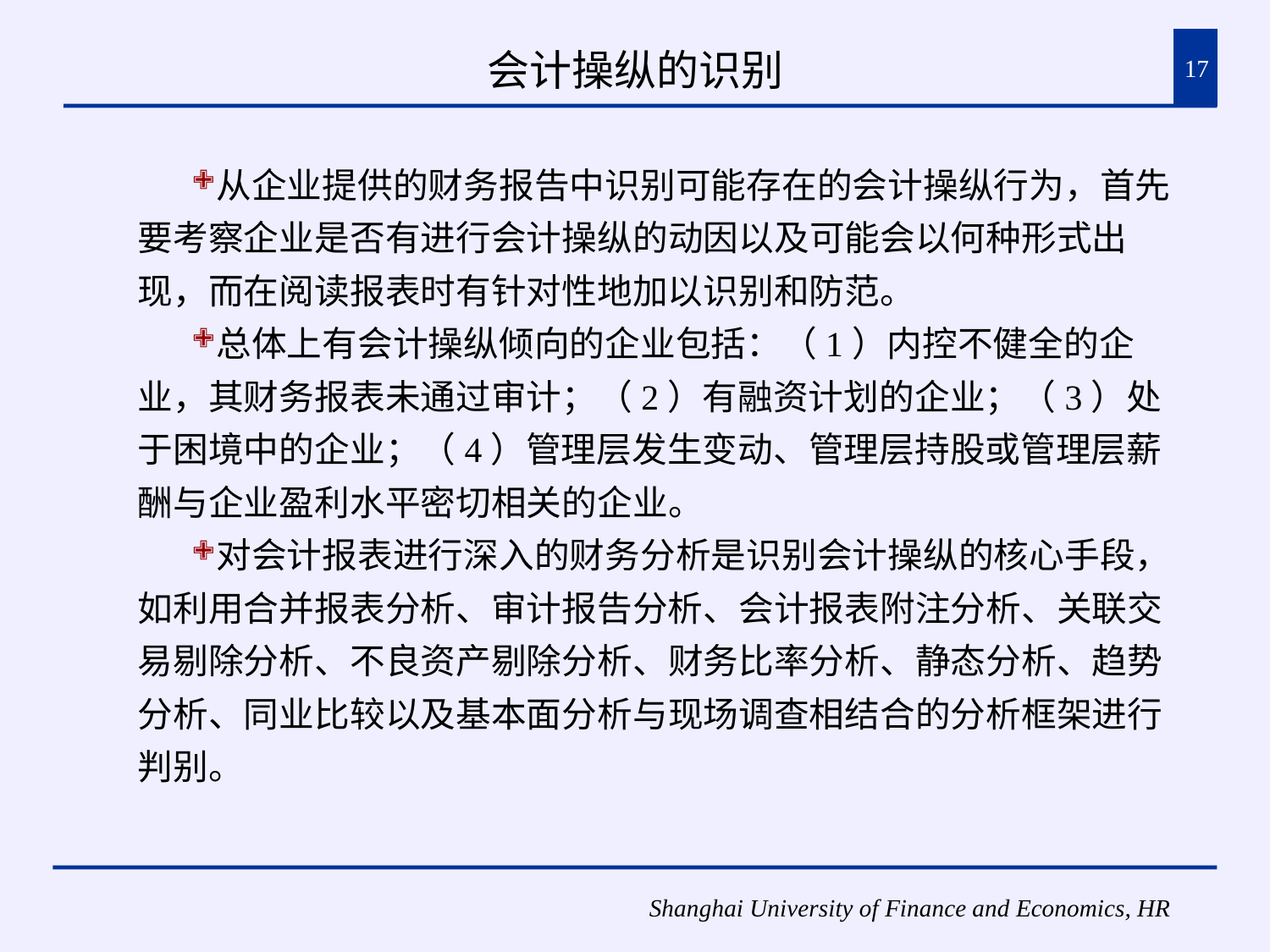

# 会计操纵的识别
17
从企业提供的财务报告中识别可能存在的会计操纵行为，首先要考察企业是否有进行会计操纵的动因以及可能会以何种形式出现，而在阅读报表时有针对性地加以识别和防范。
总体上有会计操纵倾向的企业包括：（1）内控不健全的企业，其财务报表未通过审计；（2）有融资计划的企业；（3）处于困境中的企业；（4）管理层发生变动、管理层持股或管理层薪酬与企业盈利水平密切相关的企业。
对会计报表进行深入的财务分析是识别会计操纵的核心手段，如利用合并报表分析、审计报告分析、会计报表附注分析、关联交易剔除分析、不良资产剔除分析、财务比率分析、静态分析、趋势分析、同业比较以及基本面分析与现场调查相结合的分析框架进行判别。